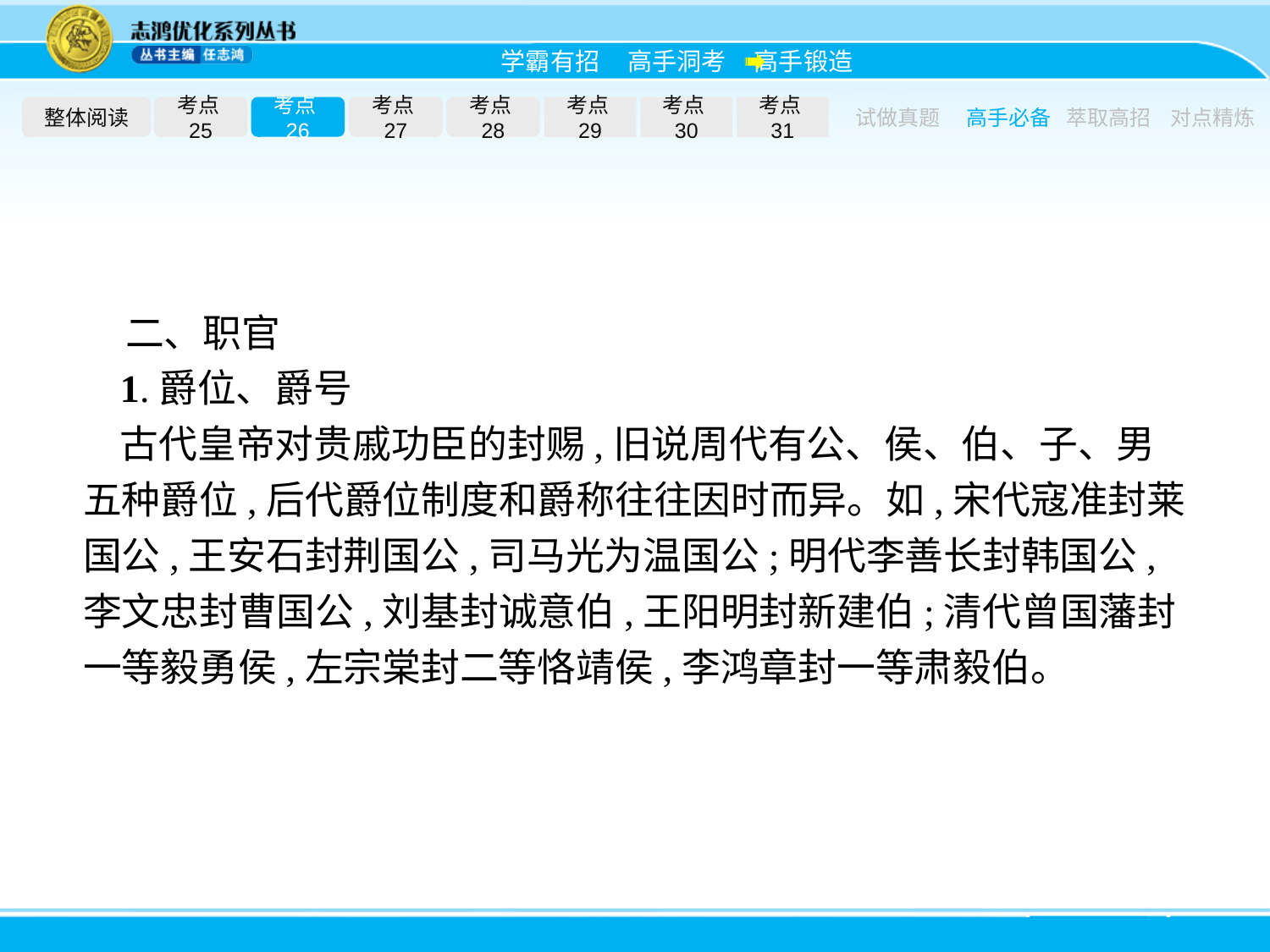

整体阅读
考点25
考点26
考点27
考点28
考点29
考点30
考点31
试做真题
高手必备
萃取高招
对点精炼
二、职官
1.爵位、爵号
古代皇帝对贵戚功臣的封赐,旧说周代有公、侯、伯、子、男五种爵位,后代爵位制度和爵称往往因时而异。如,宋代寇准封莱国公,王安石封荆国公,司马光为温国公;明代李善长封韩国公,李文忠封曹国公,刘基封诚意伯,王阳明封新建伯;清代曾国藩封一等毅勇侯,左宗棠封二等恪靖侯,李鸿章封一等肃毅伯。